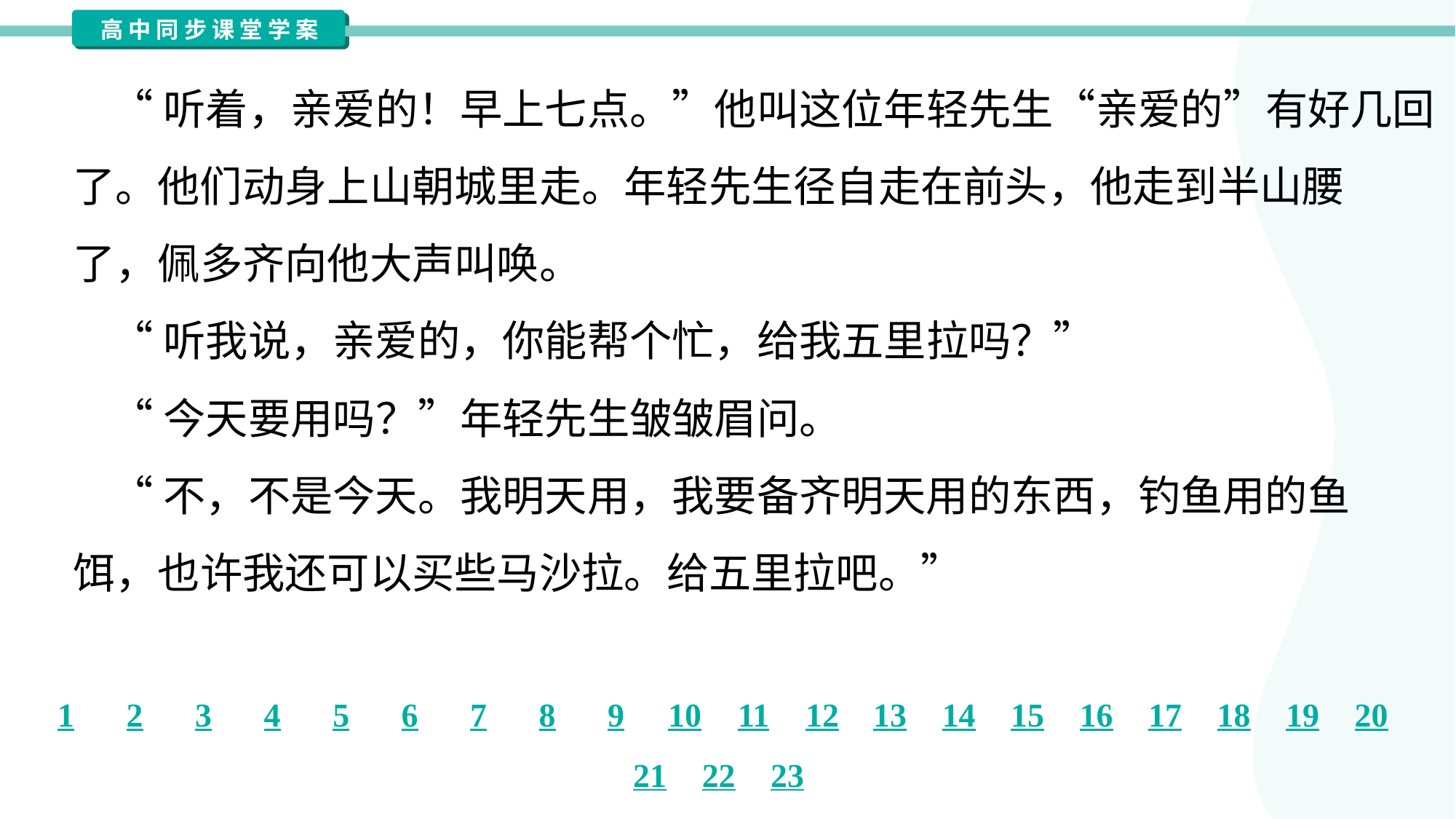

“听着，亲爱的！早上七点。”他叫这位年轻先生“亲爱的”有好几回
了。他们动身上山朝城里走。年轻先生径自走在前头，他走到半山腰
了，佩多齐向他大声叫唤。
    “听我说，亲爱的，你能帮个忙，给我五里拉吗？”
    “今天要用吗？”年轻先生皱皱眉问。
    “不，不是今天。我明天用，我要备齐明天用的东西，钓鱼用的鱼
饵，也许我还可以买些马沙拉。给五里拉吧。”